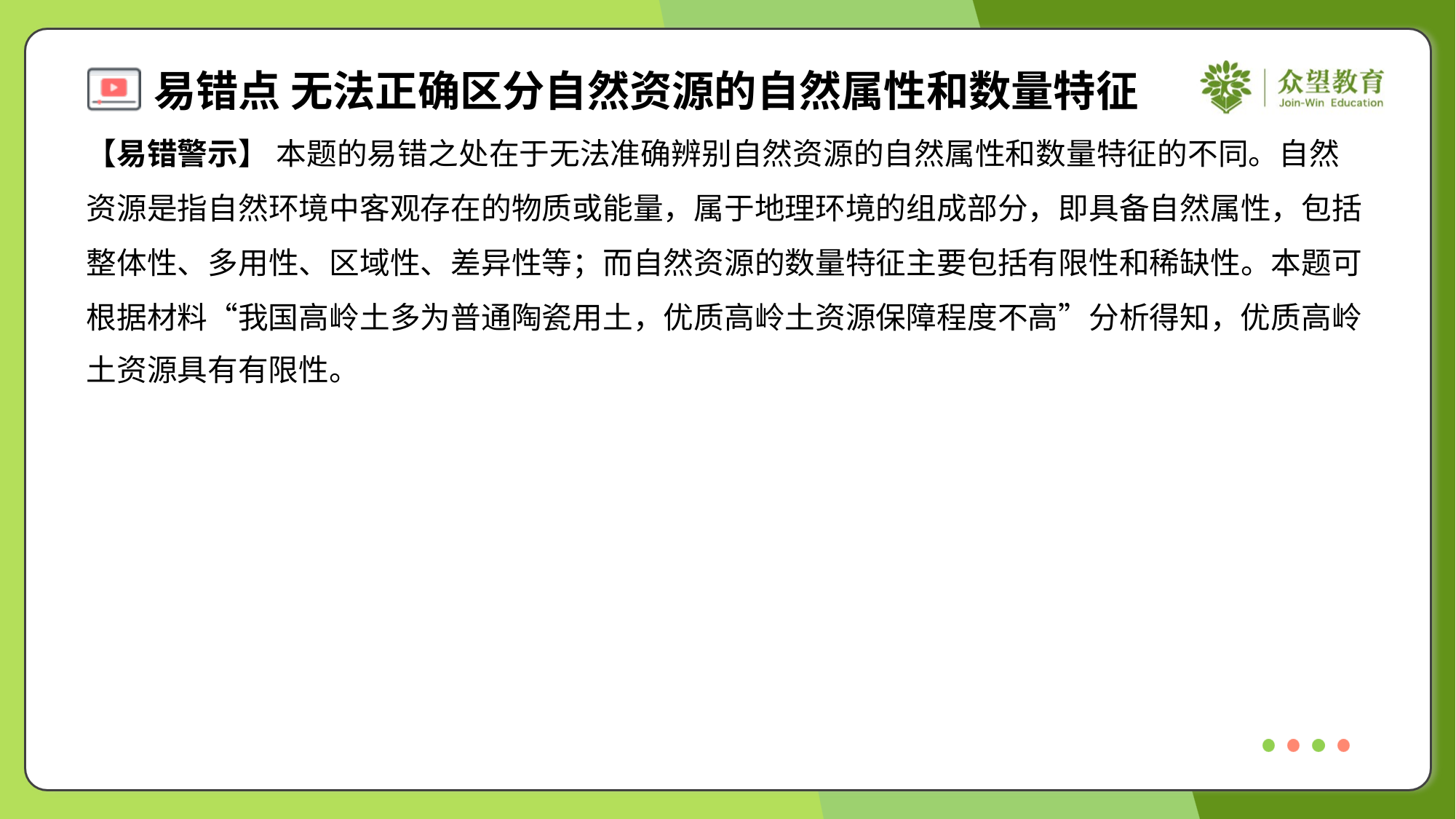

【易错警示】 本题的易错之处在于无法准确辨别自然资源的自然属性和数量特征的不同。自然
资源是指自然环境中客观存在的物质或能量，属于地理环境的组成部分，即具备自然属性，包括
整体性、多用性、区域性、差异性等；而自然资源的数量特征主要包括有限性和稀缺性。本题可
根据材料“我国高岭土多为普通陶瓷用土，优质高岭土资源保障程度不高”分析得知，优质高岭
土资源具有有限性。